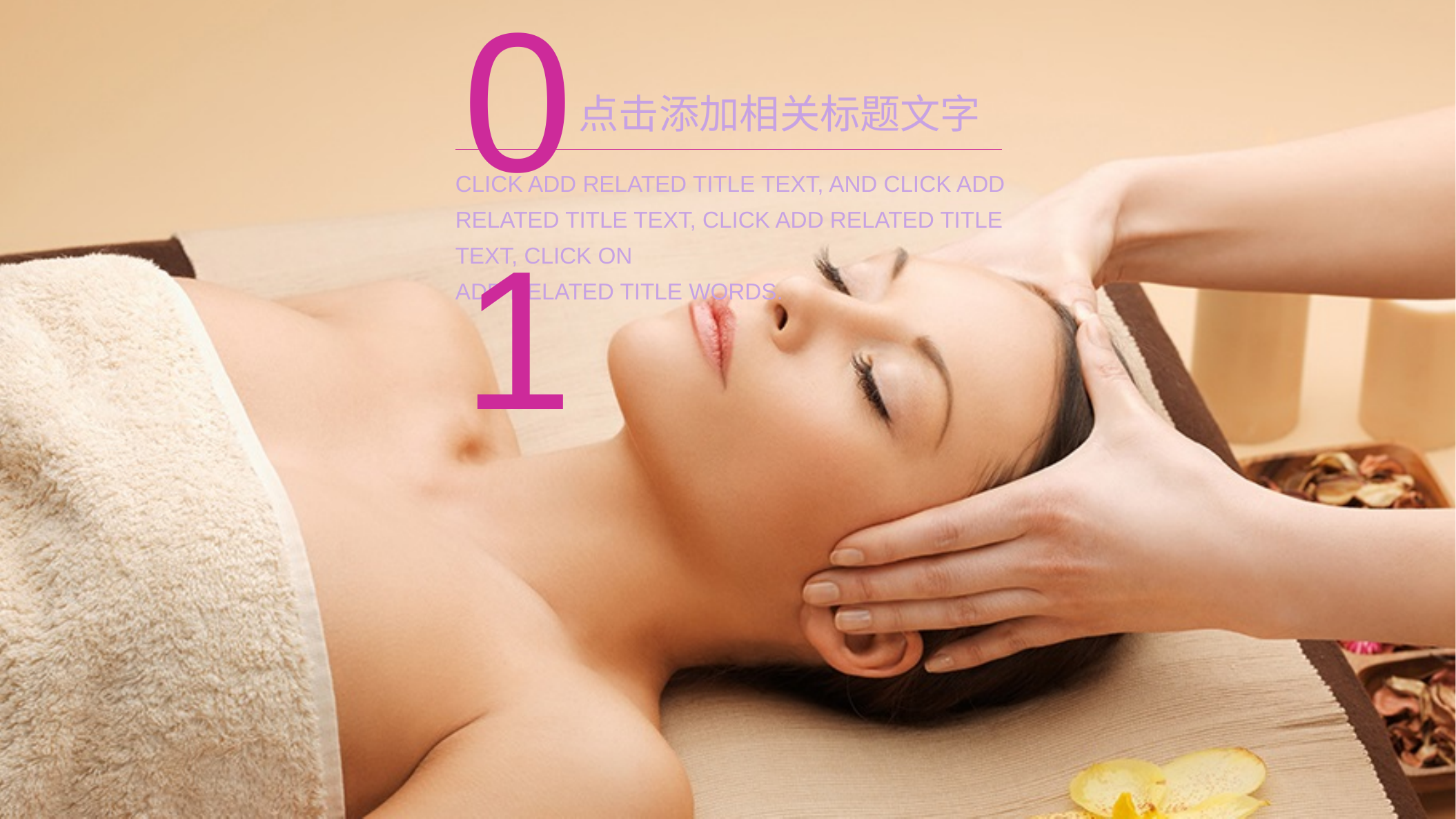

01
点击添加相关标题文字
CLICK ADD RELATED TITLE TEXT, AND CLICK ADD
RELATED TITLE TEXT, CLICK ADD RELATED TITLE TEXT, CLICK ON
ADD RELATED TITLE WORDS.
01
点击添加相关标题文字
CLICK ADD RELATED TITLE TEXT, AND CLICK ADD
RELATED TITLE TEXT, CLICK ADD RELATED TITLE TEXT, CLICK ON
ADD RELATED TITLE WORDS.